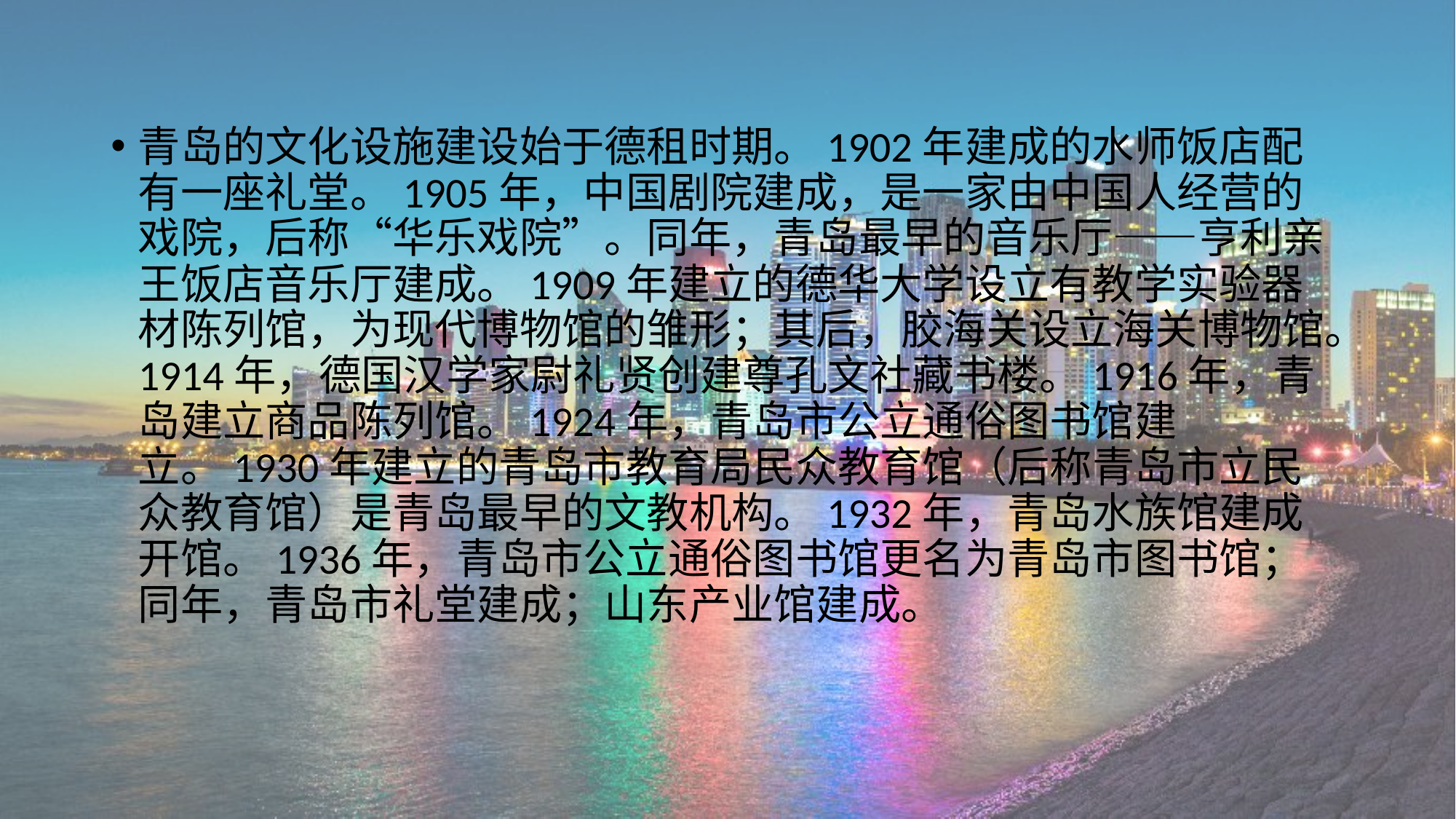

青岛的文化设施建设始于德租时期。1902年建成的水师饭店配有一座礼堂。1905年，中国剧院建成，是一家由中国人经营的戏院，后称“华乐戏院”。同年，青岛最早的音乐厅——亨利亲王饭店音乐厅建成。1909年建立的德华大学设立有教学实验器材陈列馆，为现代博物馆的雏形；其后，胶海关设立海关博物馆。1914年，德国汉学家尉礼贤创建尊孔文社藏书楼。1916年，青岛建立商品陈列馆。1924年，青岛市公立通俗图书馆建立。1930年建立的青岛市教育局民众教育馆（后称青岛市立民众教育馆）是青岛最早的文教机构。1932年，青岛水族馆建成开馆。1936年，青岛市公立通俗图书馆更名为青岛市图书馆；同年，青岛市礼堂建成；山东产业馆建成。